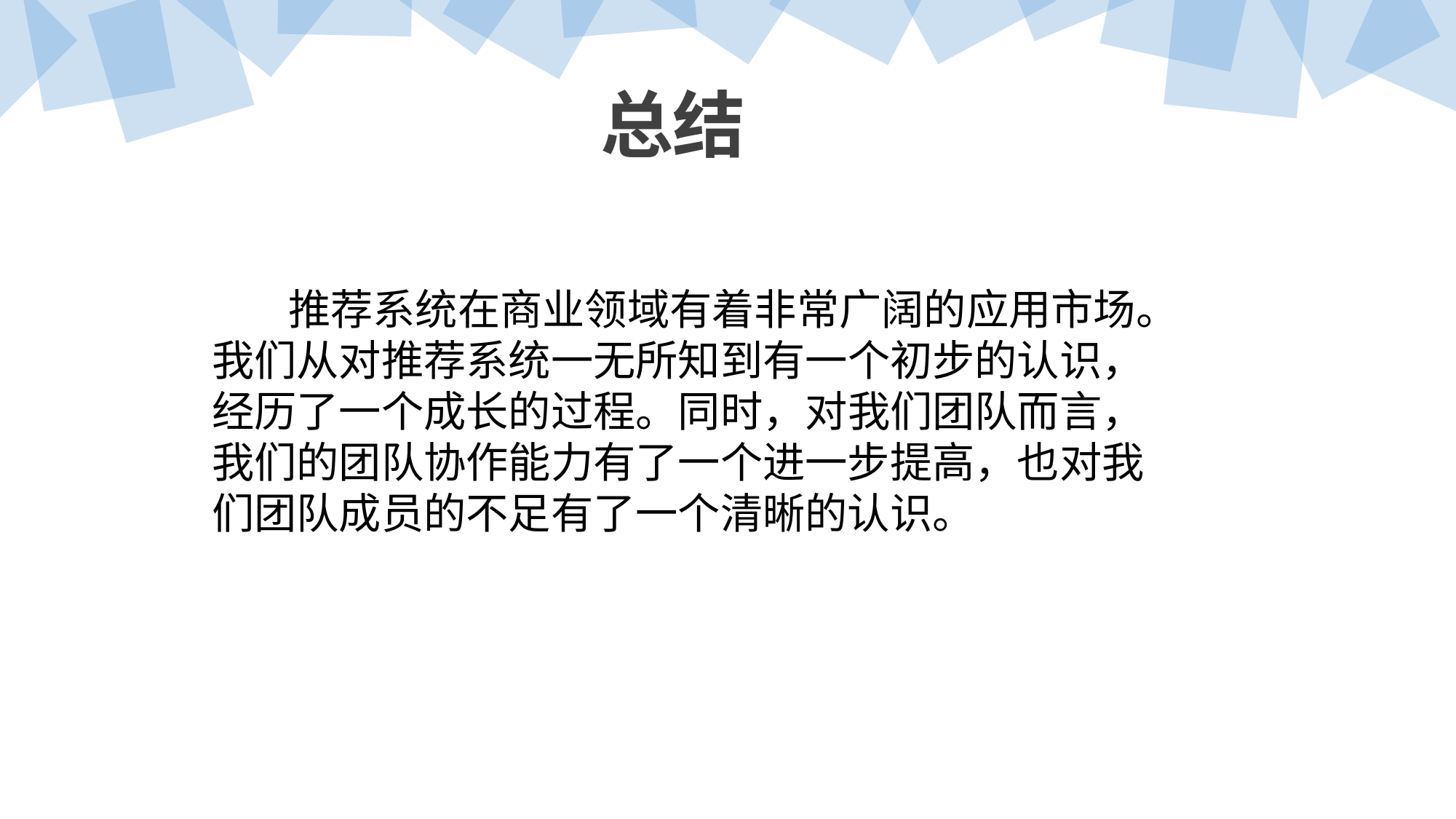

总结
       推荐系统在商业领域有着非常广阔的应用市场。我们从对推荐系统一无所知到有一个初步的认识，经历了一个成长的过程。同时，对我们团队而言，我们的团队协作能力有了一个进一步提高，也对我们团队成员的不足有了一个清晰的认识。